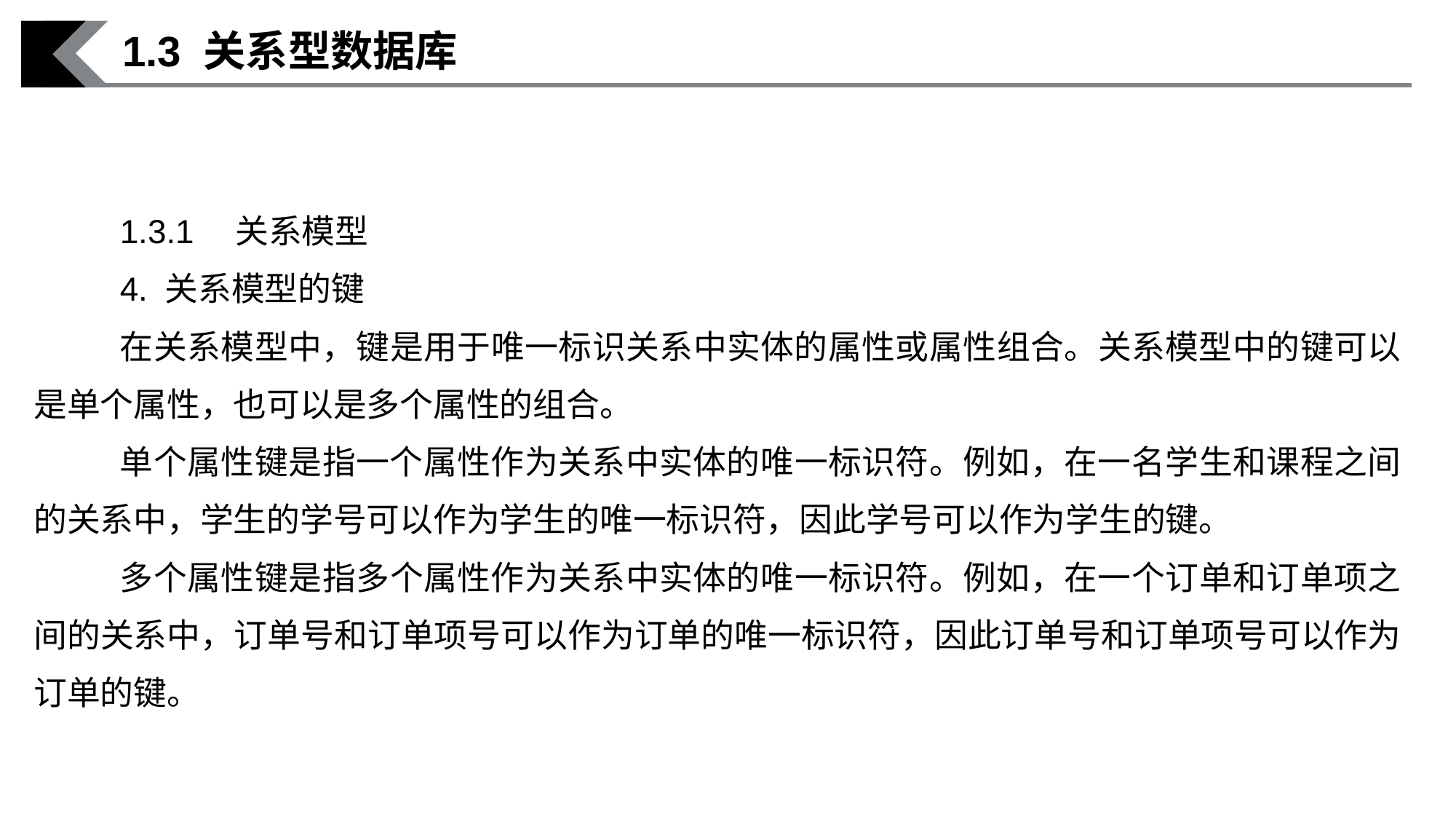

1.3 关系型数据库
1.3.1　关系模型
4. 关系模型的键
在关系模型中，键是用于唯一标识关系中实体的属性或属性组合。关系模型中的键可以是单个属性，也可以是多个属性的组合。
单个属性键是指一个属性作为关系中实体的唯一标识符。例如，在一名学生和课程之间的关系中，学生的学号可以作为学生的唯一标识符，因此学号可以作为学生的键。
多个属性键是指多个属性作为关系中实体的唯一标识符。例如，在一个订单和订单项之间的关系中，订单号和订单项号可以作为订单的唯一标识符，因此订单号和订单项号可以作为订单的键。